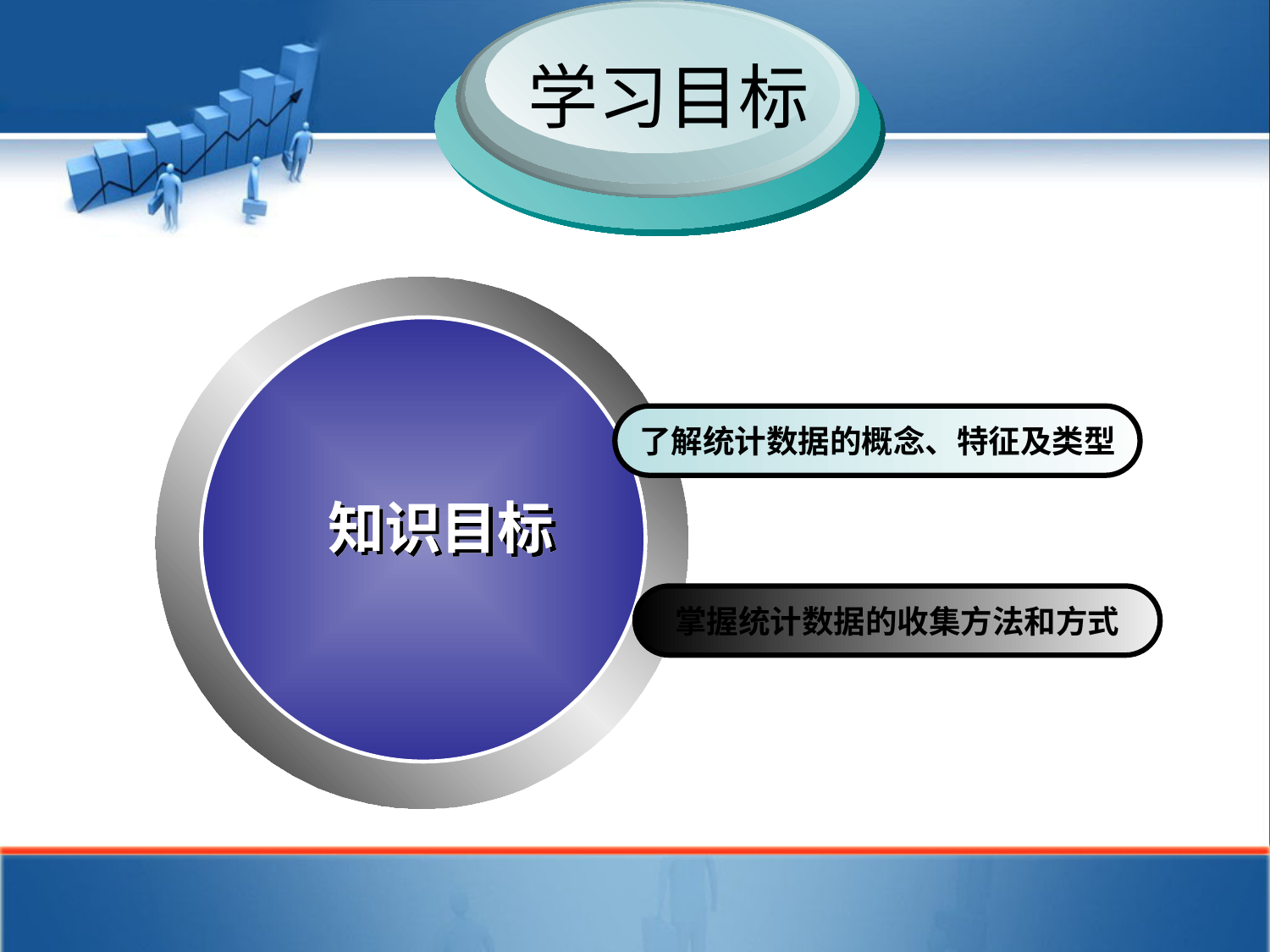

学习目标

知识目标

了解统计数据的概念、特征及类型
知识目标
掌握统计数据的收集方法和方式